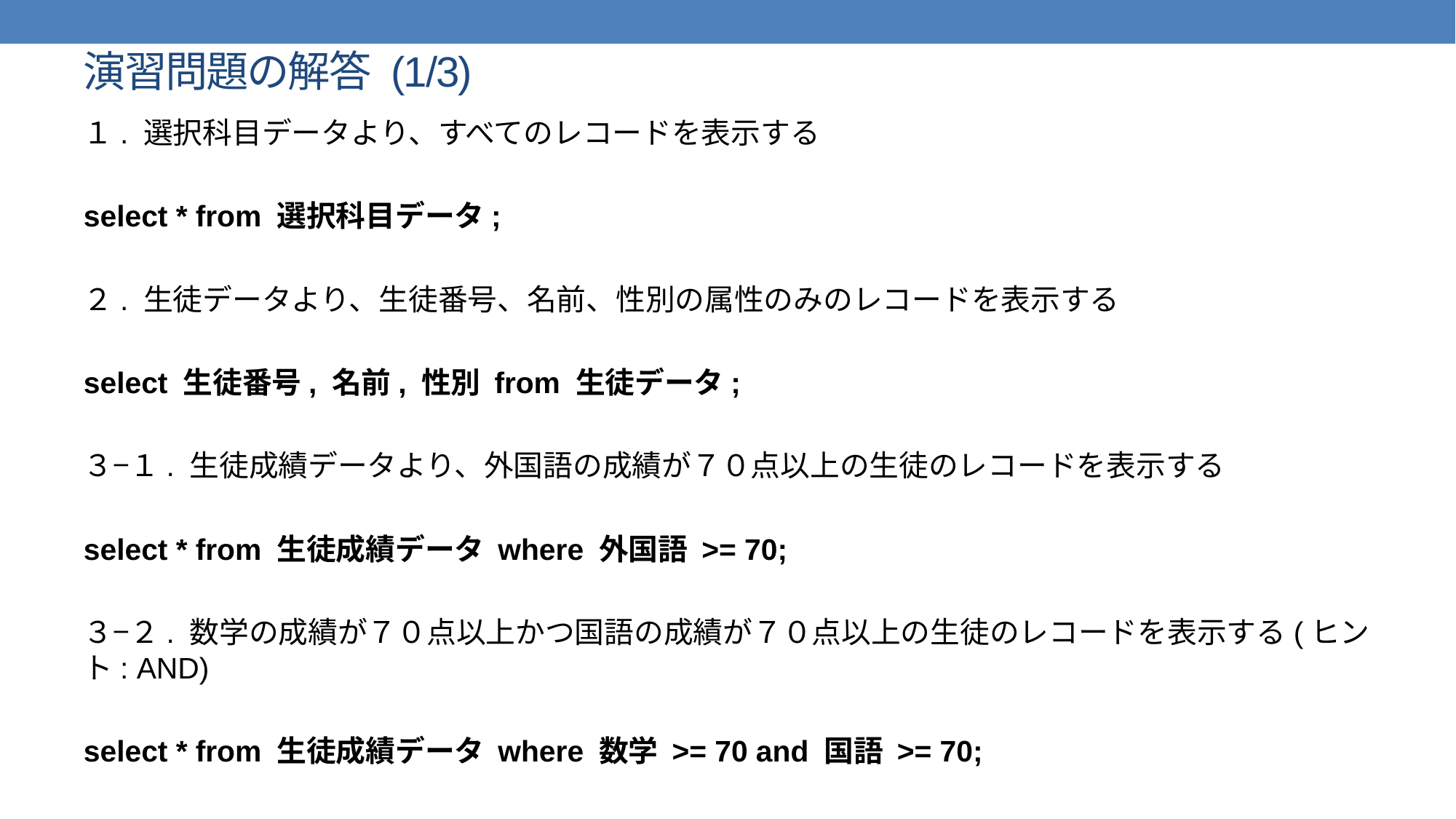

# 演習問題の解答 (1/3)
１. 選択科目データより、すべてのレコードを表示する

select * from 選択科目データ;

２. 生徒データより、生徒番号、名前、性別の属性のみのレコードを表示する

select 生徒番号, 名前, 性別 from 生徒データ;

３−１. 生徒成績データより、外国語の成績が７０点以上の生徒のレコードを表示する

select * from 生徒成績データ where 外国語 >= 70;

３−２. 数学の成績が７０点以上かつ国語の成績が７０点以上の生徒のレコードを表示する(ヒント: AND)

select * from 生徒成績データ where 数学 >= 70 and 国語 >= 70;